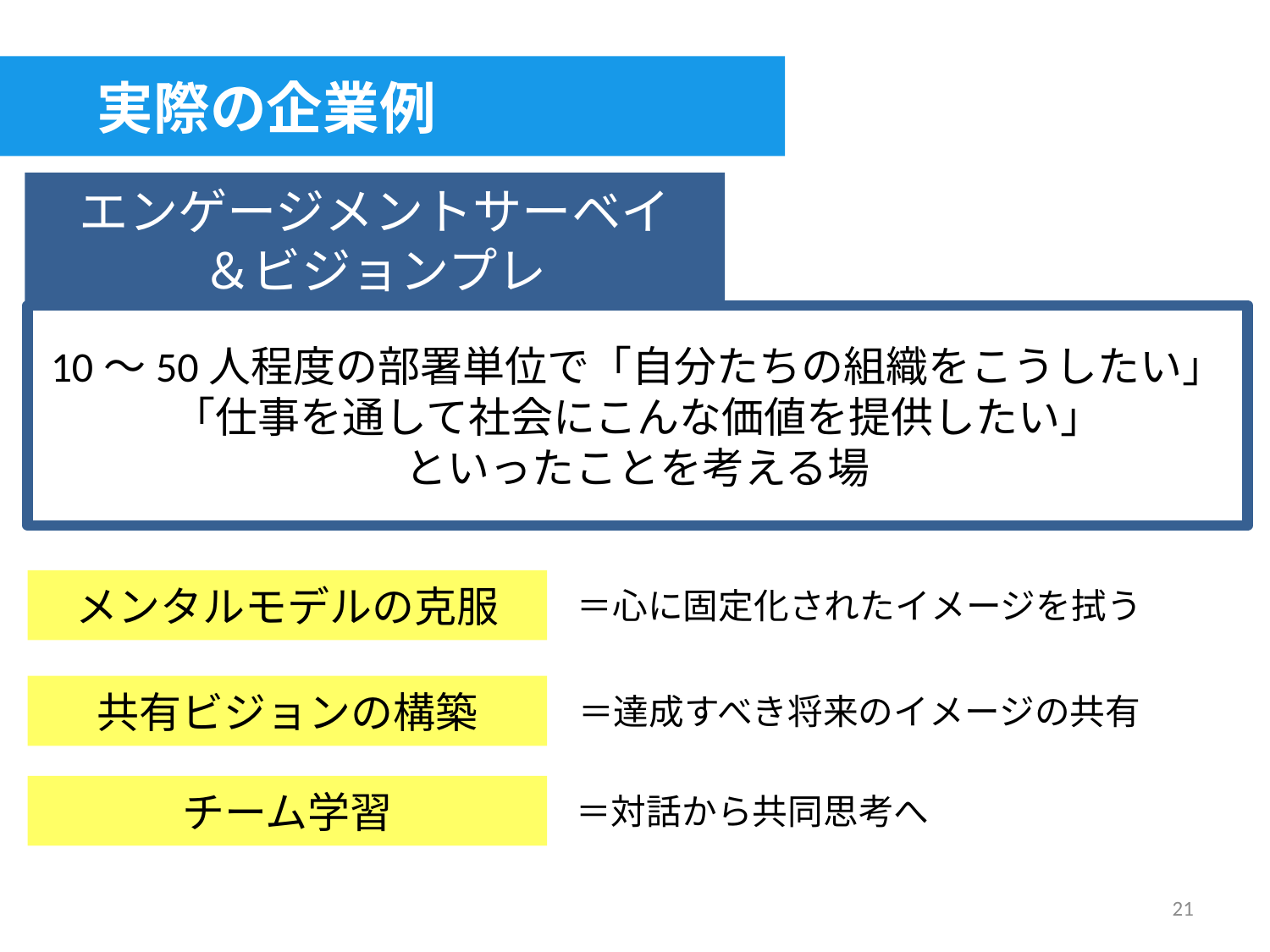

実際の企業例
エンゲージメントサーベイ
＆ビジョンプレ
10～50人程度の部署単位で「自分たちの組織をこうしたい」
「仕事を通して社会にこんな価値を提供したい」
といったことを考える場
メンタルモデルの克服
＝心に固定化されたイメージを拭う
共有ビジョンの構築
＝達成すべき将来のイメージの共有
チーム学習
＝対話から共同思考へ
21